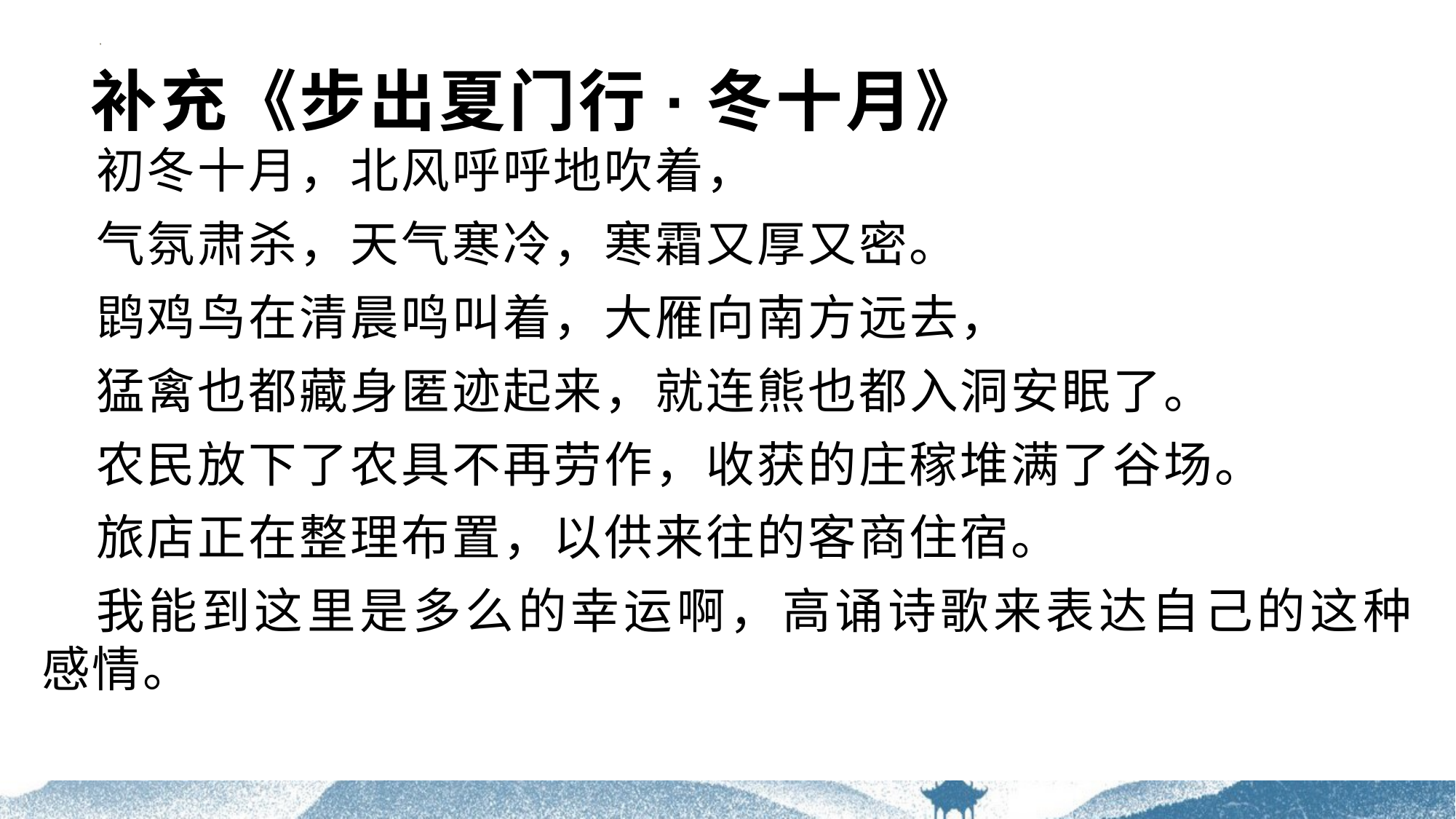

# 补充《步出夏门行·冬十月》
初冬十月，北风呼呼地吹着，
气氛肃杀，天气寒冷，寒霜又厚又密。
鹍鸡鸟在清晨鸣叫着，大雁向南方远去，
猛禽也都藏身匿迹起来，就连熊也都入洞安眠了。
农民放下了农具不再劳作，收获的庄稼堆满了谷场。
旅店正在整理布置，以供来往的客商住宿。
我能到这里是多么的幸运啊，高诵诗歌来表达自己的这种感情。